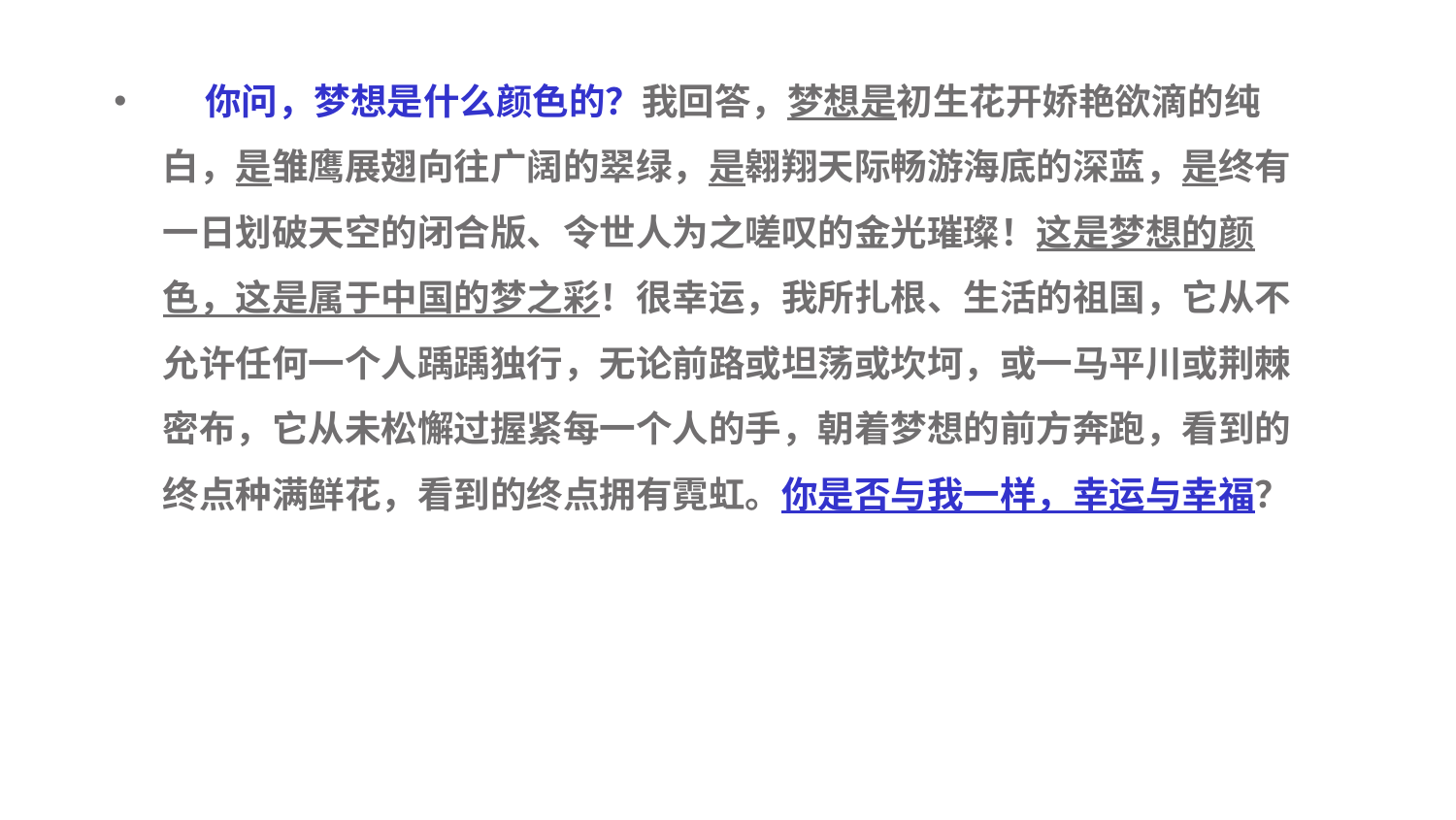

你问，梦想是什么颜色的？我回答，梦想是初生花开娇艳欲滴的纯白，是雏鹰展翅向往广阔的翠绿，是翱翔天际畅游海底的深蓝，是终有一日划破天空的闭合版、令世人为之嗟叹的金光璀璨！这是梦想的颜色，这是属于中国的梦之彩！很幸运，我所扎根、生活的祖国，它从不允许任何一个人踽踽独行，无论前路或坦荡或坎坷，或一马平川或荆棘密布，它从未松懈过握紧每一个人的手，朝着梦想的前方奔跑，看到的终点种满鲜花，看到的终点拥有霓虹。你是否与我一样，幸运与幸福？